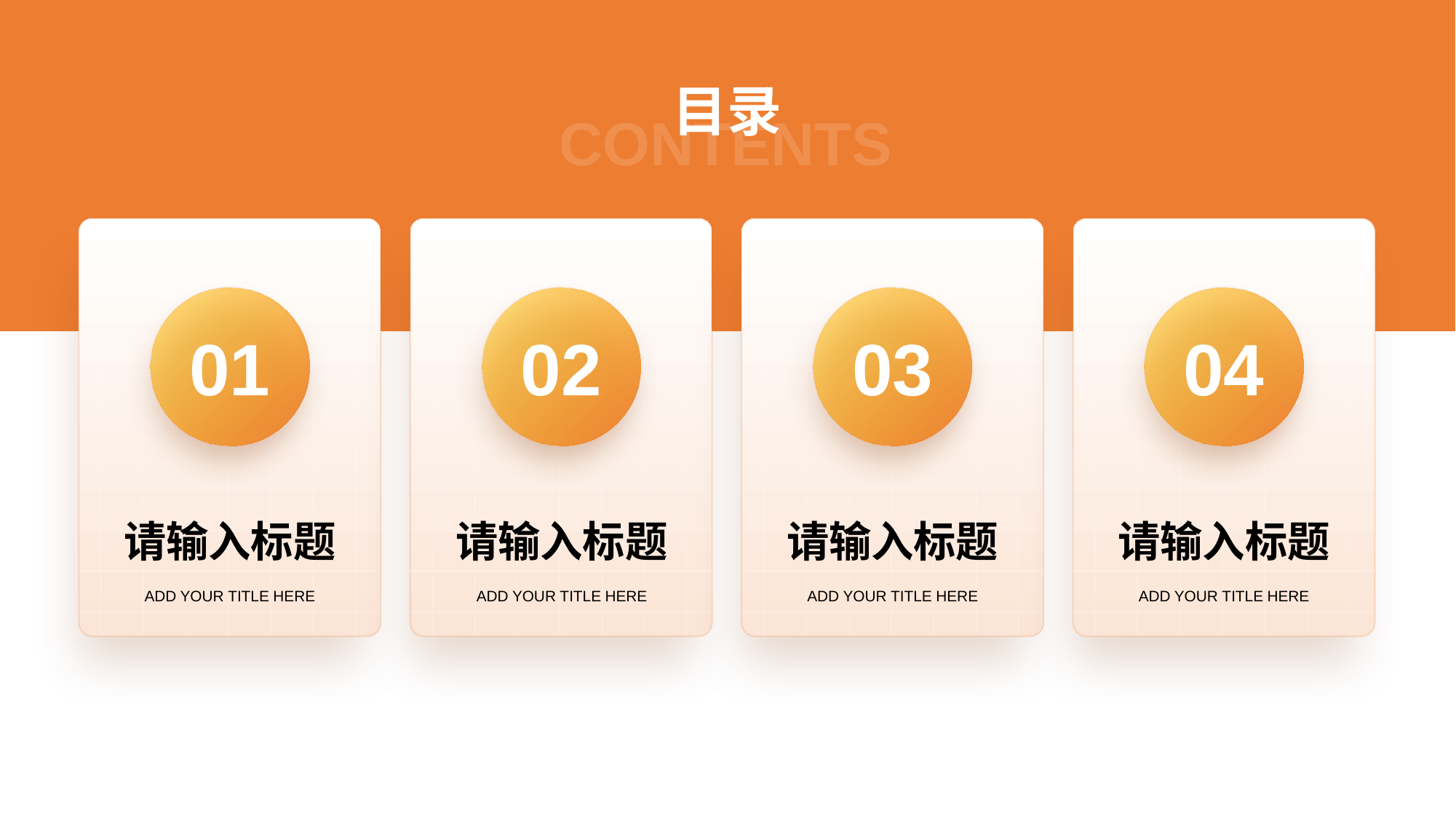

目录
CONTENTS

01
02
03
04
请输入标题
请输入标题
请输入标题
请输入标题
ADD YOUR TITLE HERE
ADD YOUR TITLE HERE
ADD YOUR TITLE HERE
ADD YOUR TITLE HERE